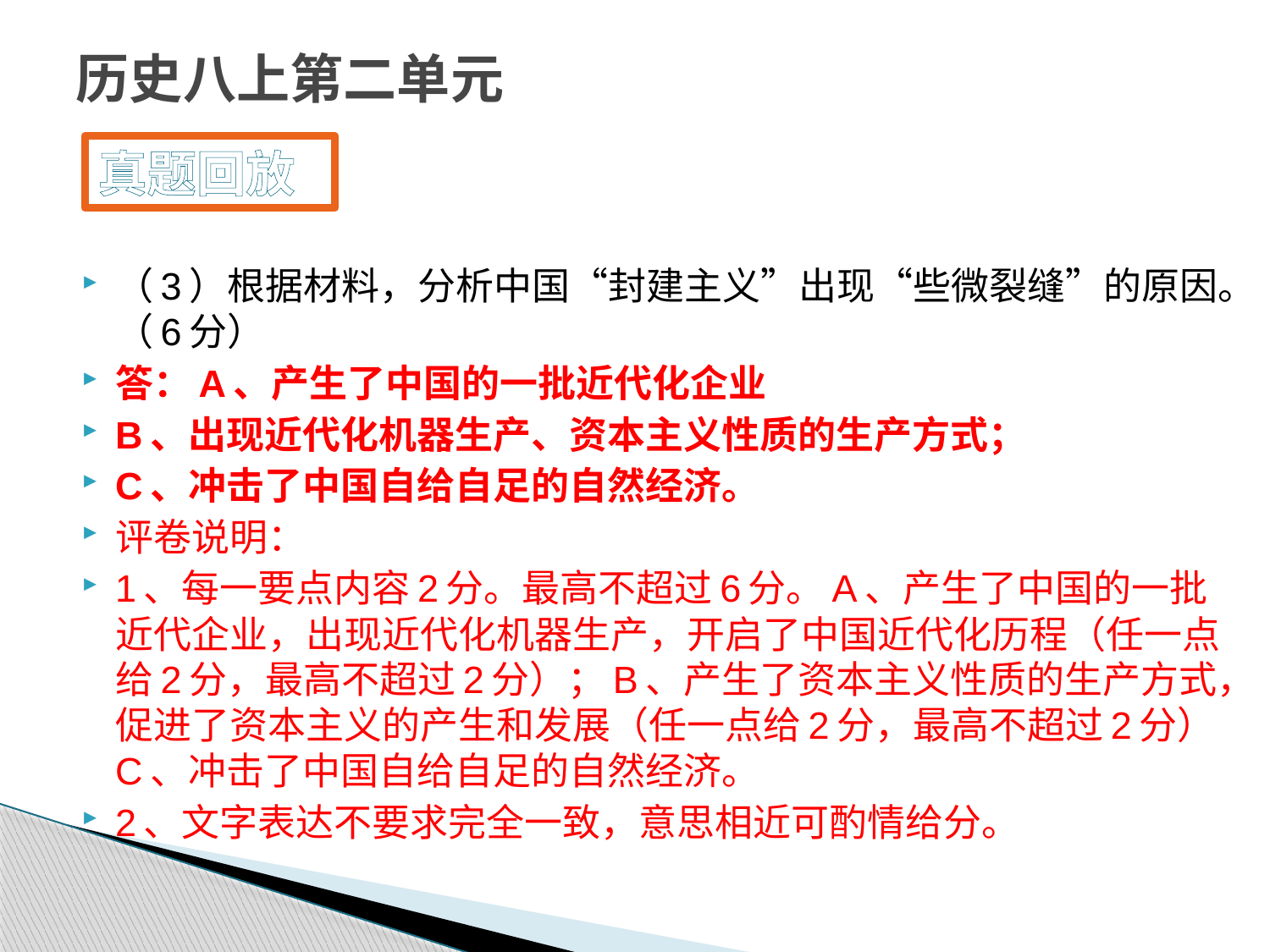

# 历史八上第二单元
真题回放
（3）根据材料，分析中国“封建主义”出现“些微裂缝”的原因。（6分）
答：A、产生了中国的一批近代化企业
B、出现近代化机器生产、资本主义性质的生产方式；
C、冲击了中国自给自足的自然经济。
评卷说明：
1、每一要点内容2分。最高不超过6分。A、产生了中国的一批近代企业，出现近代化机器生产，开启了中国近代化历程（任一点给2分，最高不超过2分）；B、产生了资本主义性质的生产方式，促进了资本主义的产生和发展（任一点给2分，最高不超过2分）C、冲击了中国自给自足的自然经济。
2、文字表达不要求完全一致，意思相近可酌情给分。